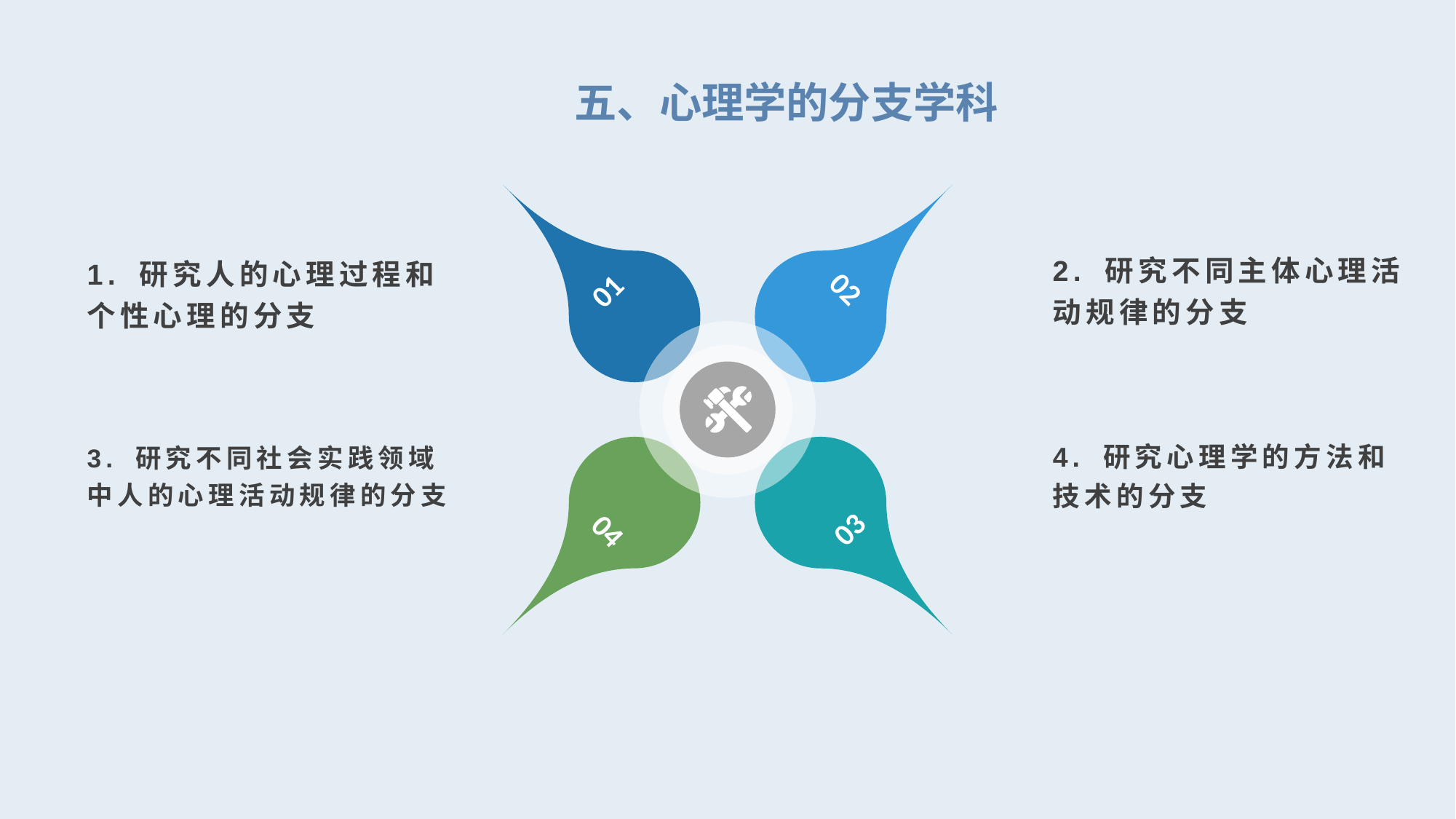

五、心理学的分支学科
1. 研究人的心理过程和个性心理的分支
2. 研究不同主体心理活动规律的分支

02
01

3. 研究不同社会实践领域中人的心理活动规律的分支
4. 研究心理学的方法和技术的分支

03
04